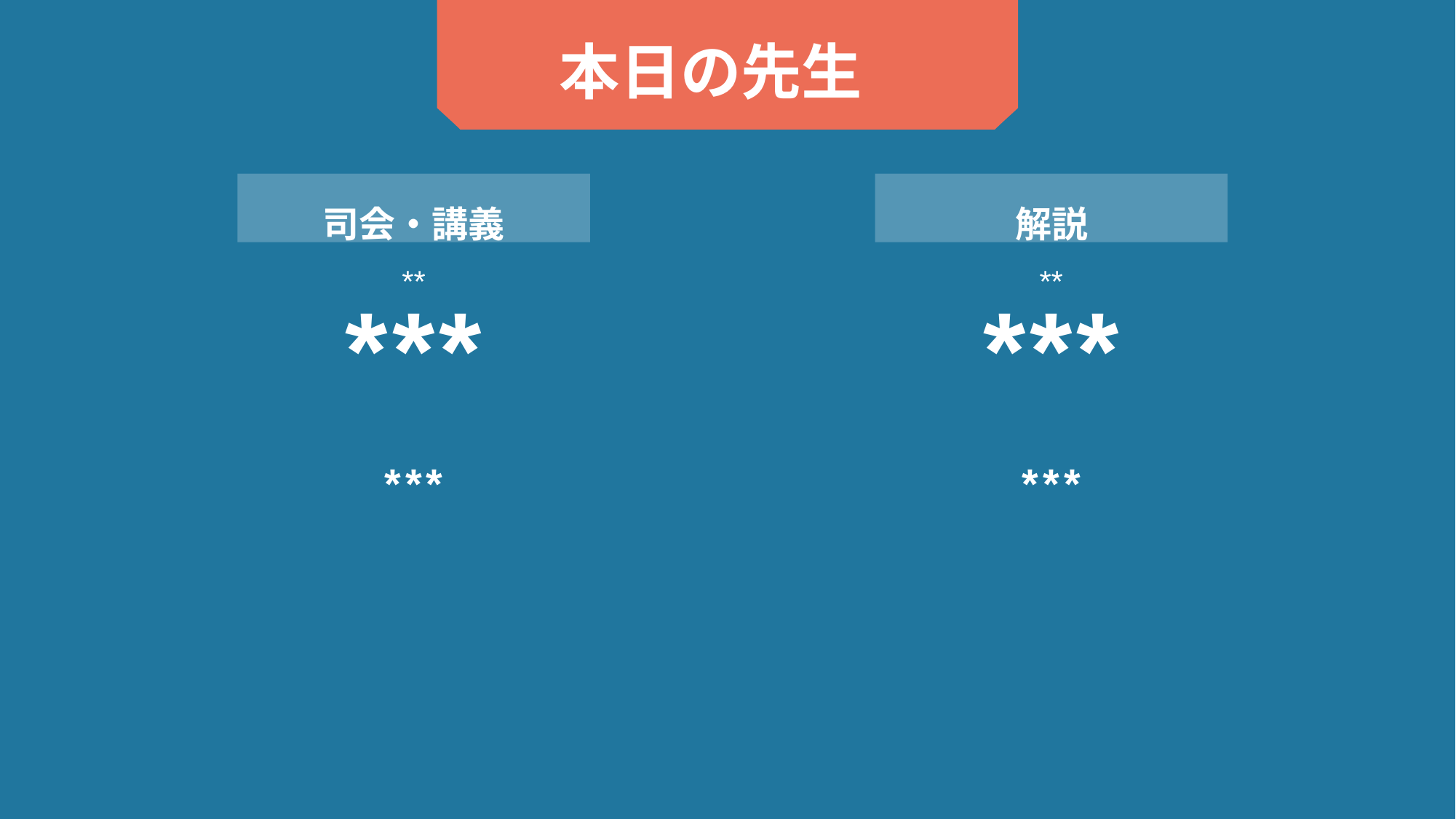

本日の先生
司会・講義
解説
**
**
***
***
***
***